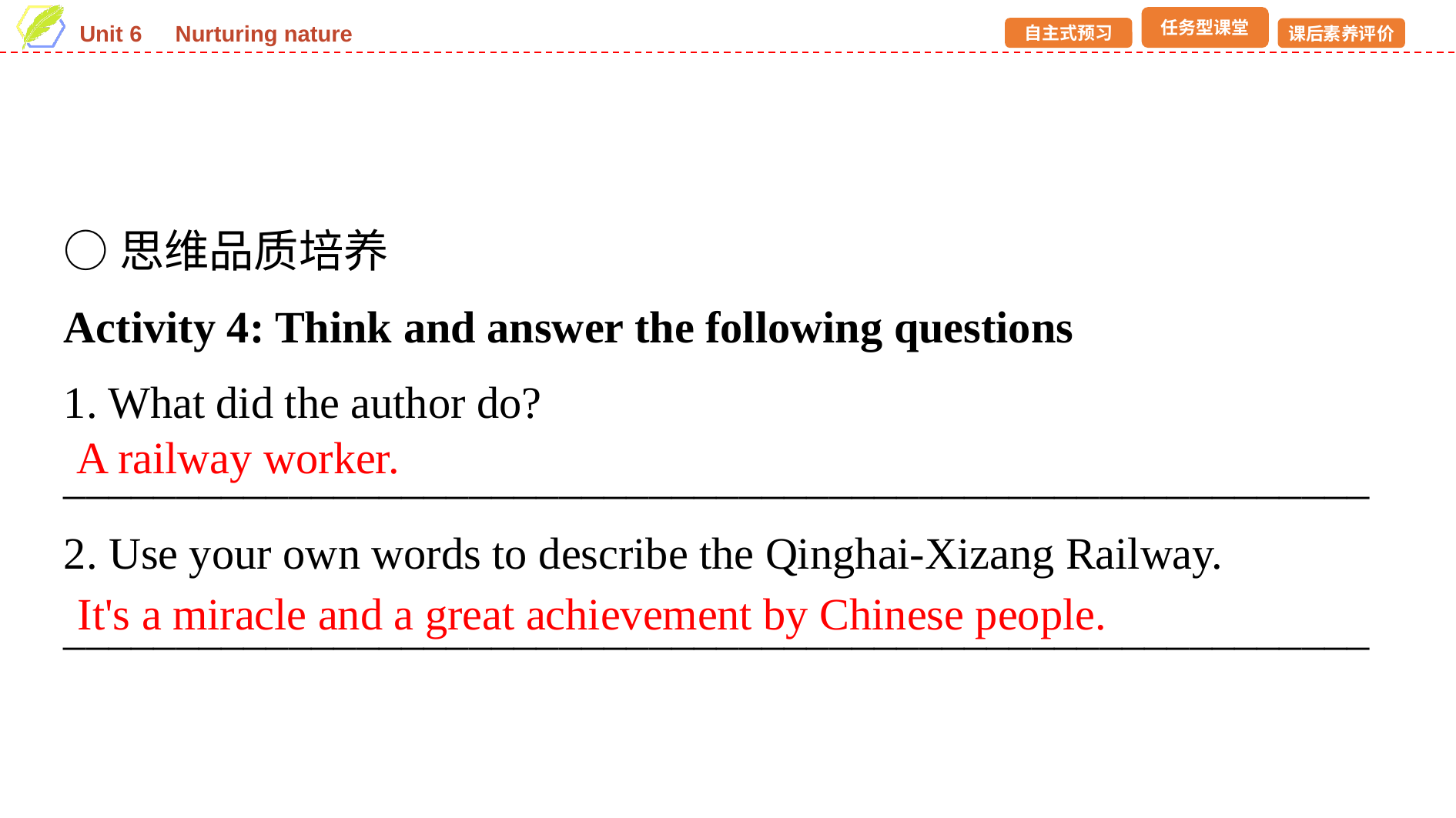

○思维品质培养
Activity 4: Think and answer the following questions
1. What did the author do?
__________________________________________________________
2. Use your own words to describe the Qinghai-Xizang Railway.
__________________________________________________________
A railway worker.
It's a miracle and a great achievement by Chinese people.